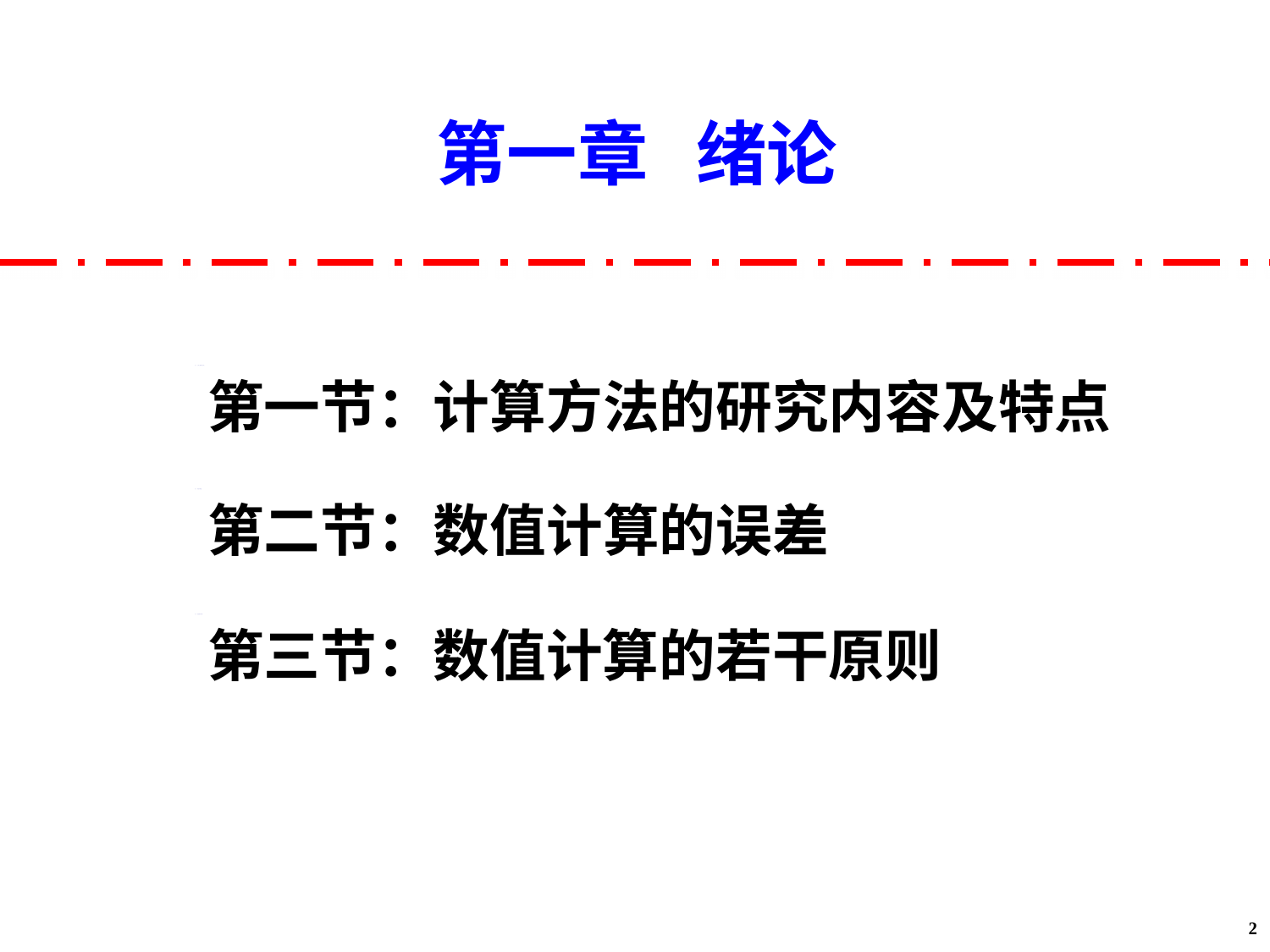

第一章   绪论
第一节：计算方法的研究内容及特点
第二节：数值计算的误差
第三节：数值计算的若干原则
2